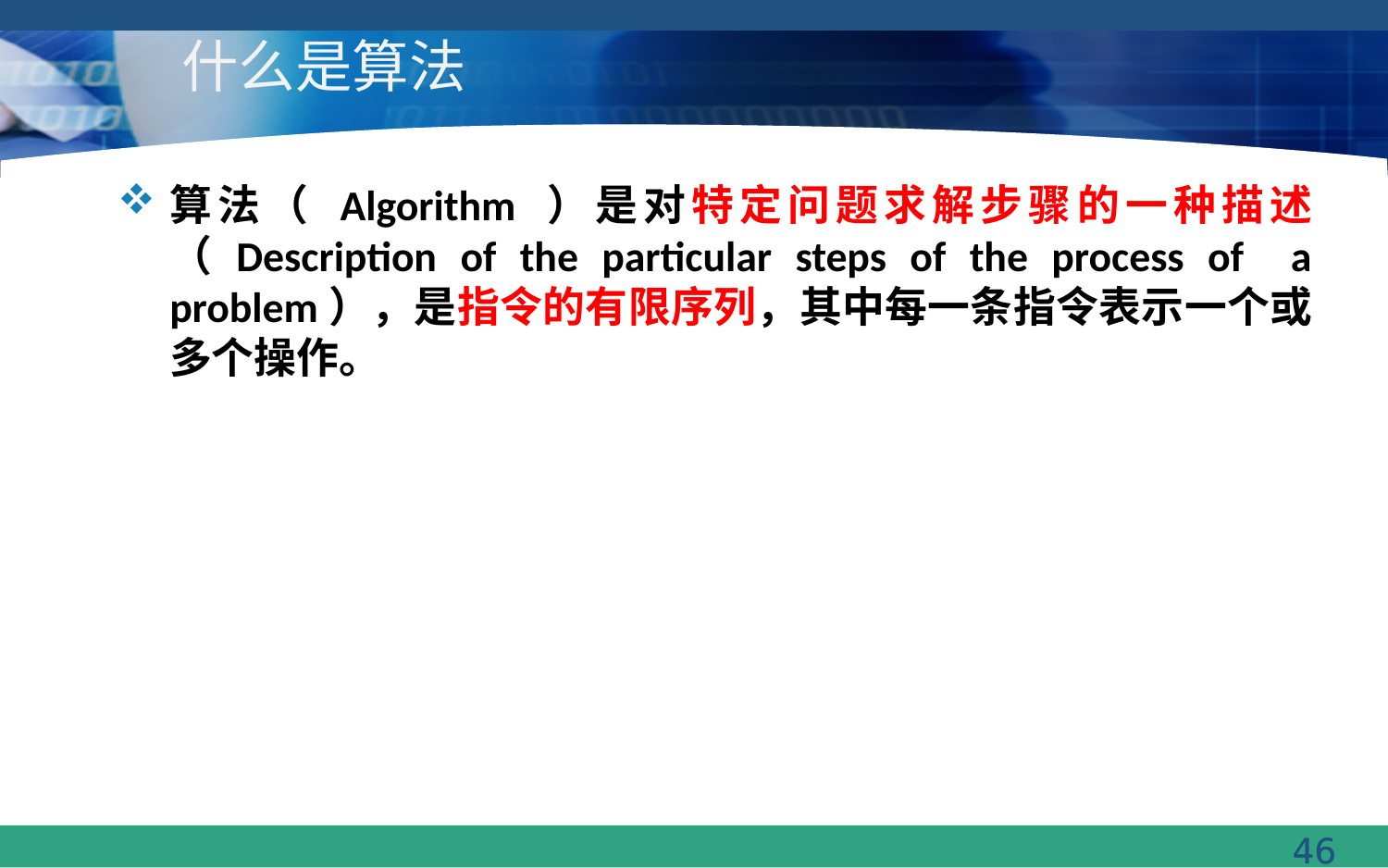

# 什么是算法
算法（ Algorithm ）是对特定问题求解步骤的一种描述（Description of the particular steps of the process of  a problem），是指令的有限序列，其中每一条指令表示一个或多个操作。